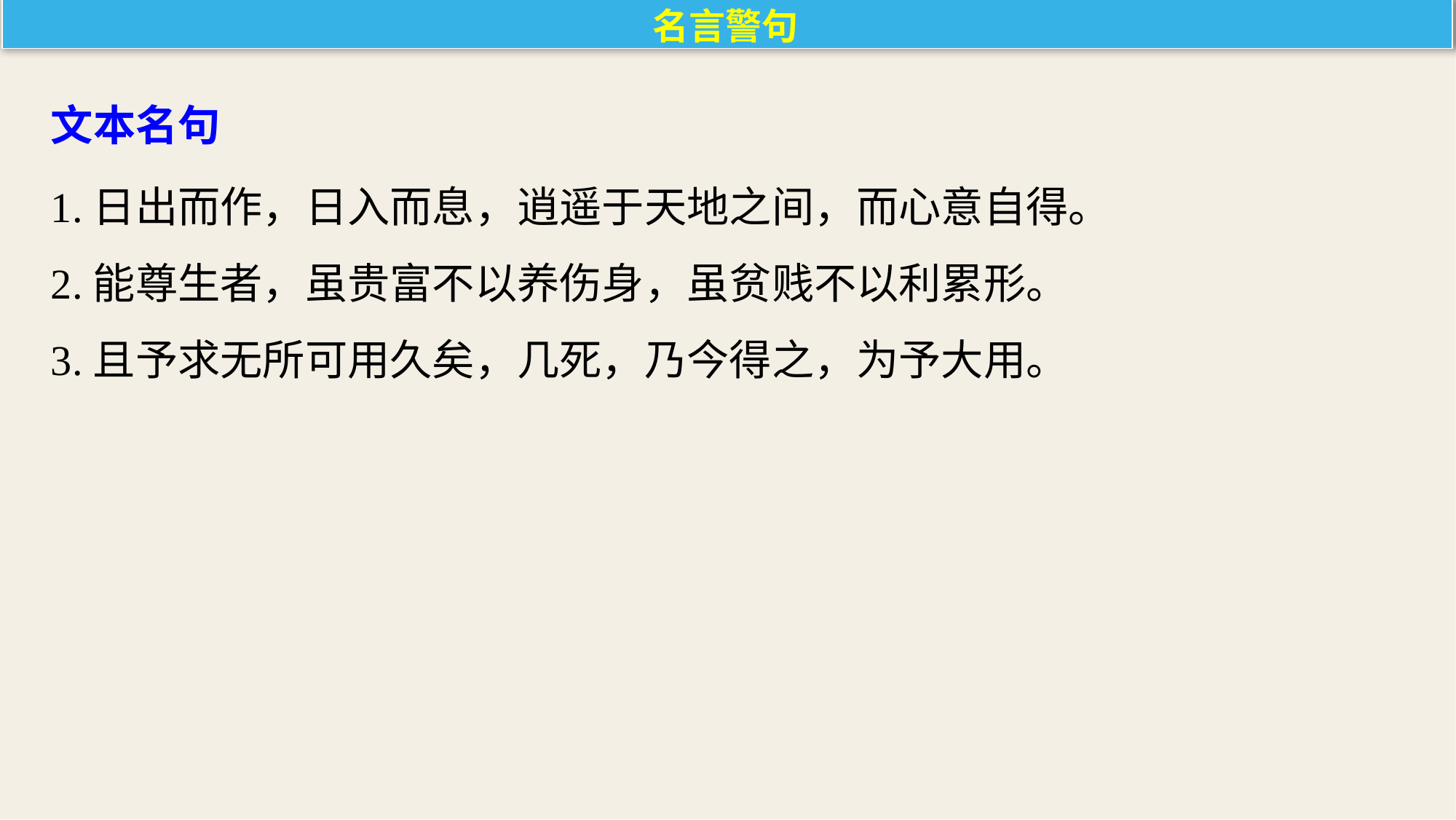

名言警句
文本名句
1.日出而作，日入而息，逍遥于天地之间，而心意自得。
2.能尊生者，虽贵富不以养伤身，虽贫贱不以利累形。
3.且予求无所可用久矣，几死，乃今得之，为予大用。